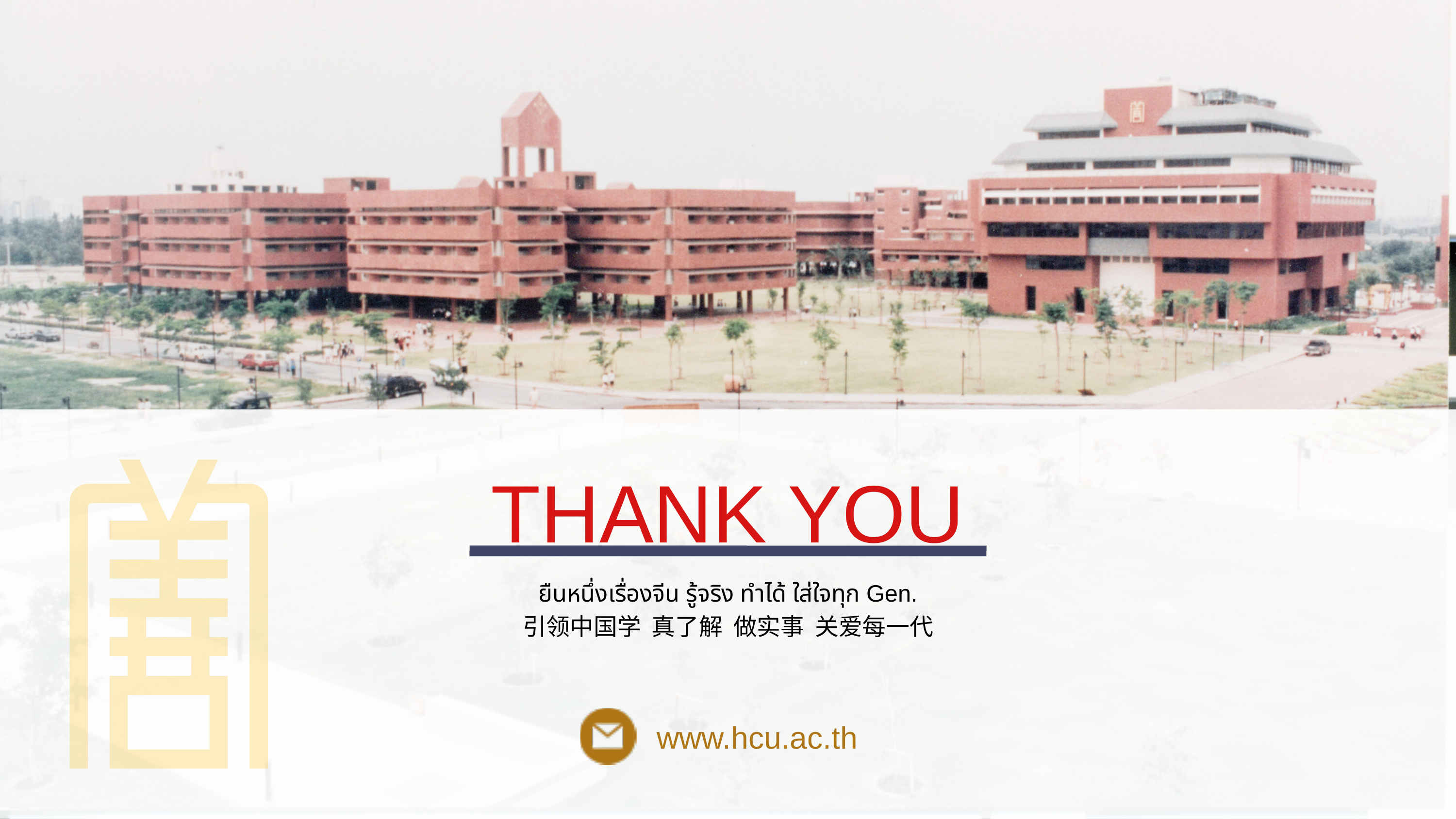

THANK YOU

ยืนหนึ่งเรื่องจีน รู้จริง ทำได้ ใส่ใจทุก Gen.
引领中国学  真了解  做实事  关爱每一代

www.hcu.ac.th